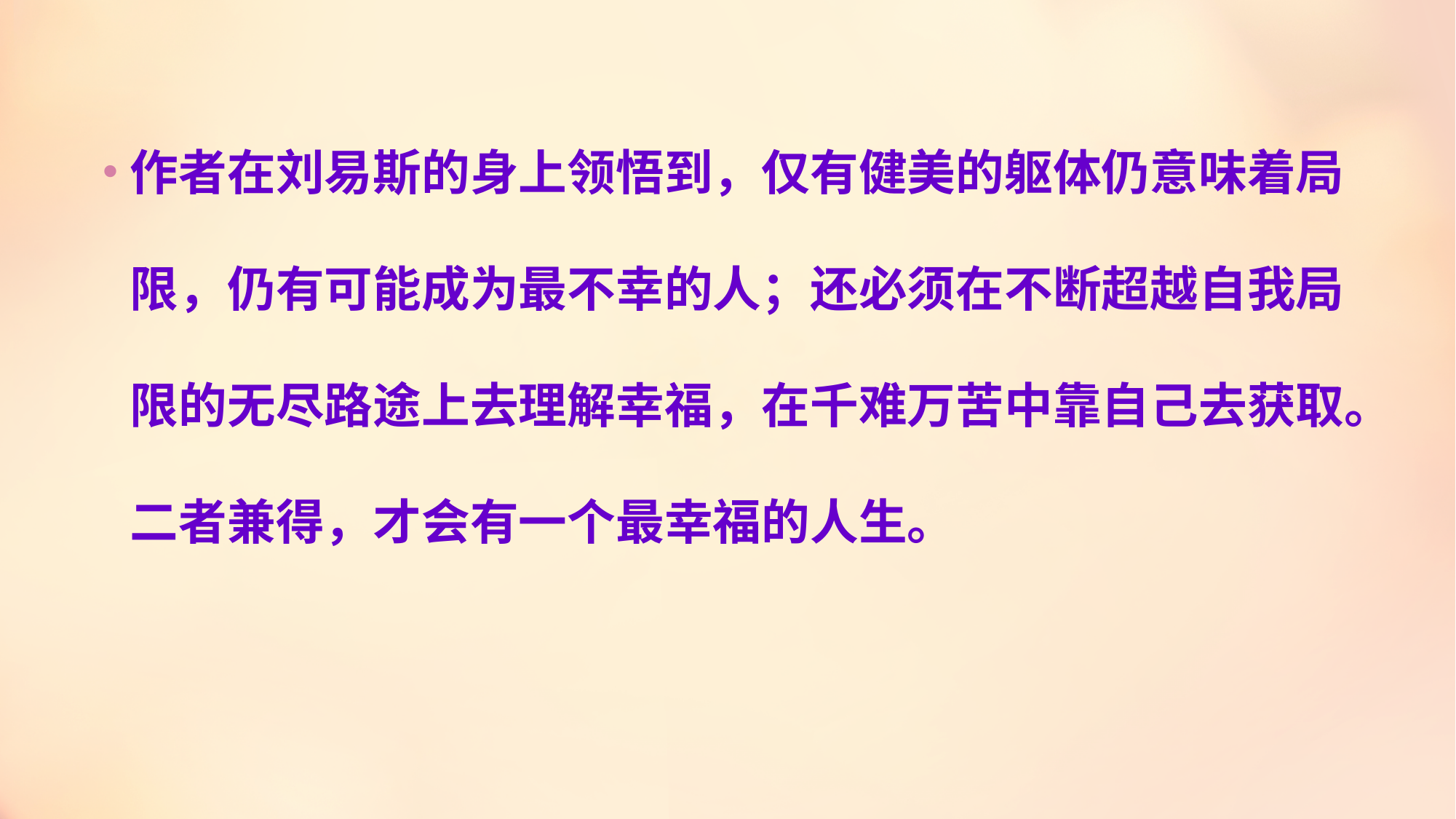

作者在刘易斯的身上领悟到，仅有健美的躯体仍意味着局限，仍有可能成为最不幸的人；还必须在不断超越自我局限的无尽路途上去理解幸福，在千难万苦中靠自己去获取。二者兼得，才会有一个最幸福的人生。